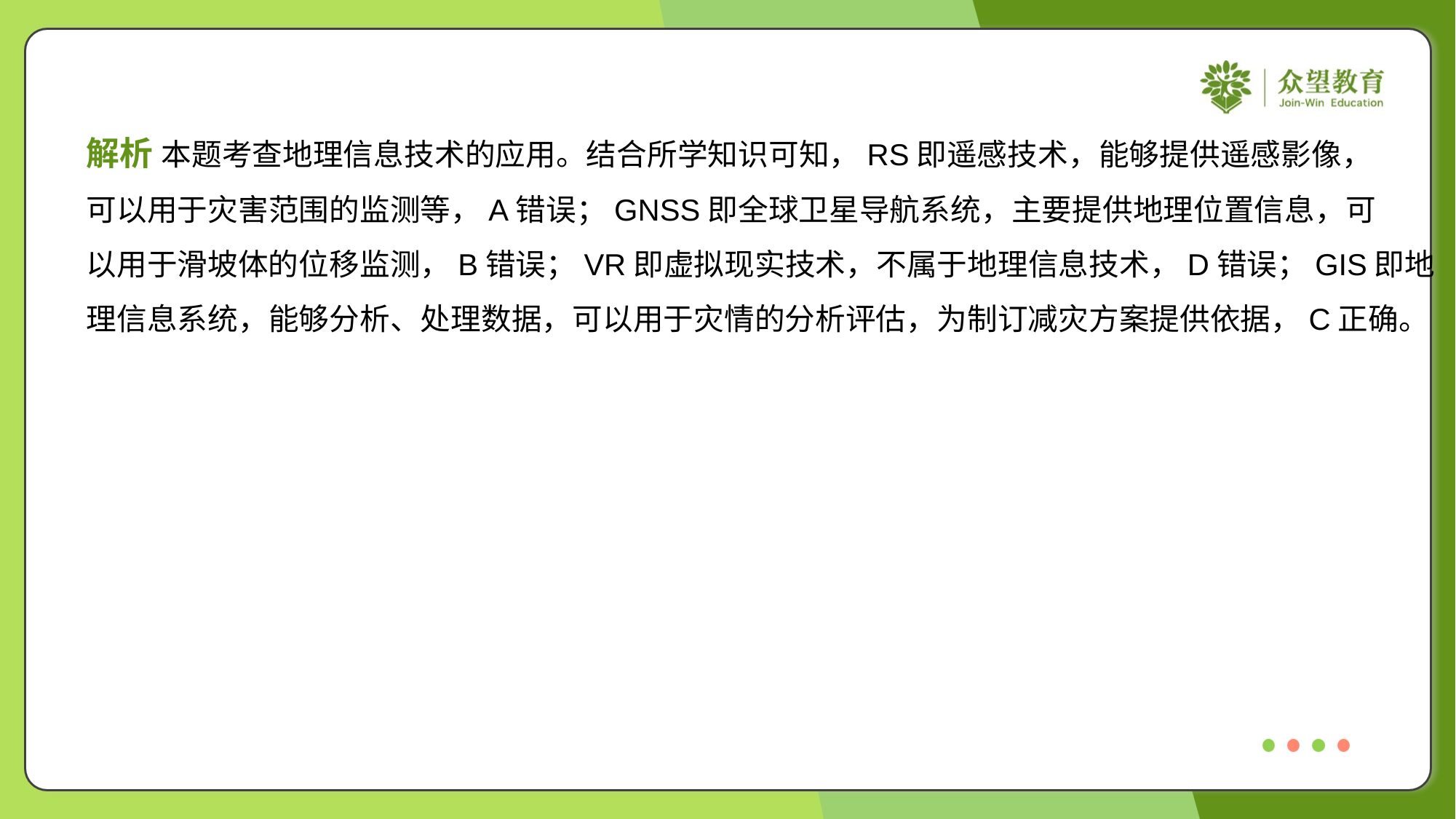

解析 本题考查地理信息技术的应用。结合所学知识可知，RS即遥感技术，能够提供遥感影像，
可以用于灾害范围的监测等，A错误；GNSS即全球卫星导航系统，主要提供地理位置信息，可
以用于滑坡体的位移监测，B错误；VR即虚拟现实技术，不属于地理信息技术，D错误；GIS即地
理信息系统，能够分析、处理数据，可以用于灾情的分析评估，为制订减灾方案提供依据，C正确。